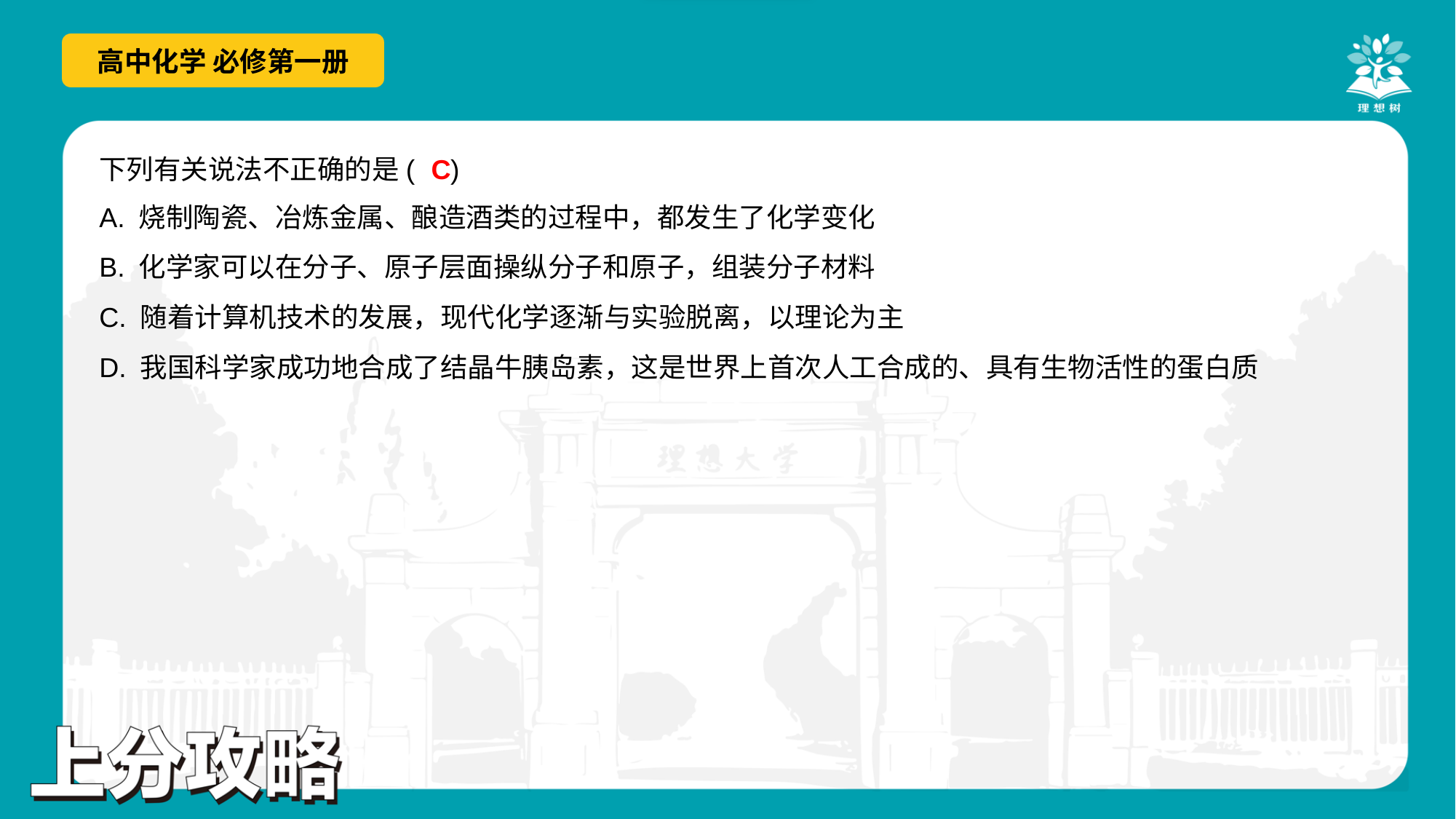

C
下列有关说法不正确的是(     )
A. 烧制陶瓷、冶炼金属、酿造酒类的过程中，都发生了化学变化
B. 化学家可以在分子、原子层面操纵分子和原子，组装分子材料
C. 随着计算机技术的发展，现代化学逐渐与实验脱离，以理论为主
D. 我国科学家成功地合成了结晶牛胰岛素，这是世界上首次人工合成的、具有生物活性的蛋白质